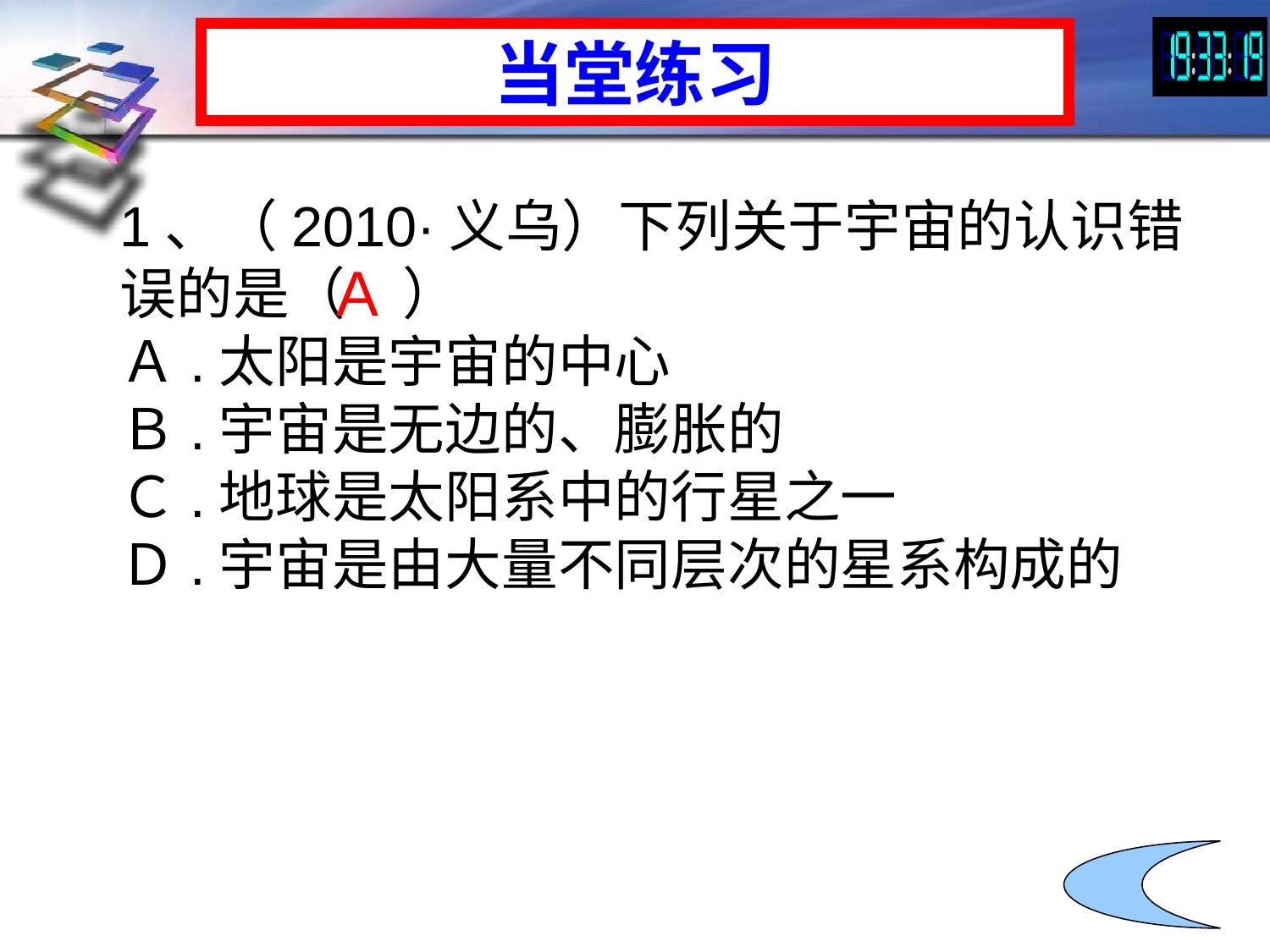

当堂练习
1、（2010·义乌）下列关于宇宙的认识错误的是（　）
Ａ.太阳是宇宙的中心
Ｂ.宇宙是无边的、膨胀的
Ｃ.地球是太阳系中的行星之一
Ｄ.宇宙是由大量不同层次的星系构成的
A

20